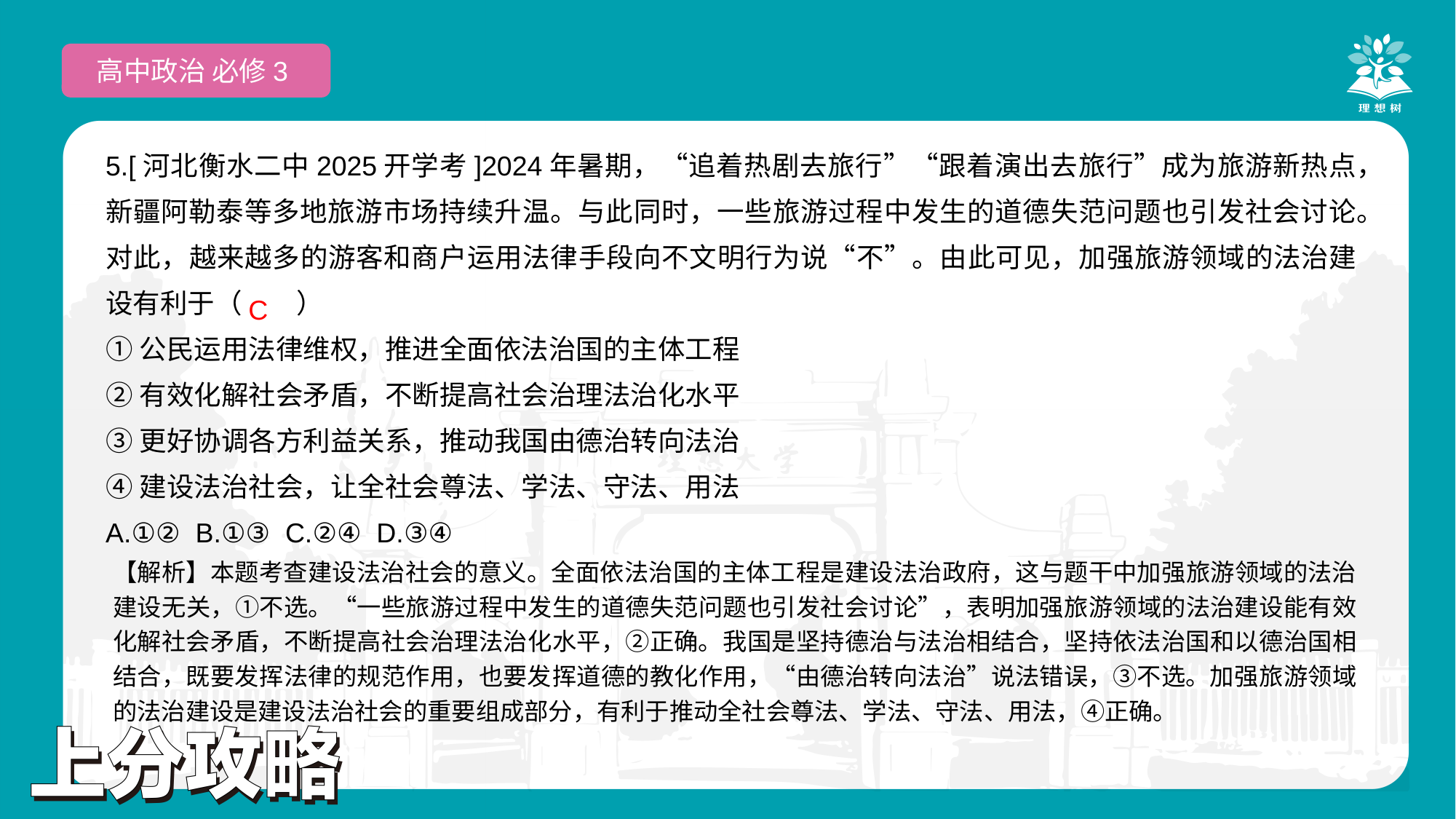

高中政治 必修3
5.[河北衡水二中2025开学考]2024年暑期，“追着热剧去旅行”“跟着演出去旅行”成为旅游新热点，新疆阿勒泰等多地旅游市场持续升温。与此同时，一些旅游过程中发生的道德失范问题也引发社会讨论。对此，越来越多的游客和商户运用法律手段向不文明行为说“不”。由此可见，加强旅游领域的法治建设有利于（　　）
①公民运用法律维权，推进全面依法治国的主体工程
②有效化解社会矛盾，不断提高社会治理法治化水平
③更好协调各方利益关系，推动我国由德治转向法治
④建设法治社会，让全社会尊法、学法、守法、用法
A.①②  B.①③  C.②④  D.③④
 C
【解析】本题考查建设法治社会的意义。全面依法治国的主体工程是建设法治政府，这与题干中加强旅游领域的法治建设无关，①不选。“一些旅游过程中发生的道德失范问题也引发社会讨论”，表明加强旅游领域的法治建设能有效化解社会矛盾，不断提高社会治理法治化水平，②正确。我国是坚持德治与法治相结合，坚持依法治国和以德治国相结合，既要发挥法律的规范作用，也要发挥道德的教化作用，“由德治转向法治”说法错误，③不选。加强旅游领域的法治建设是建设法治社会的重要组成部分，有利于推动全社会尊法、学法、守法、用法，④正确。